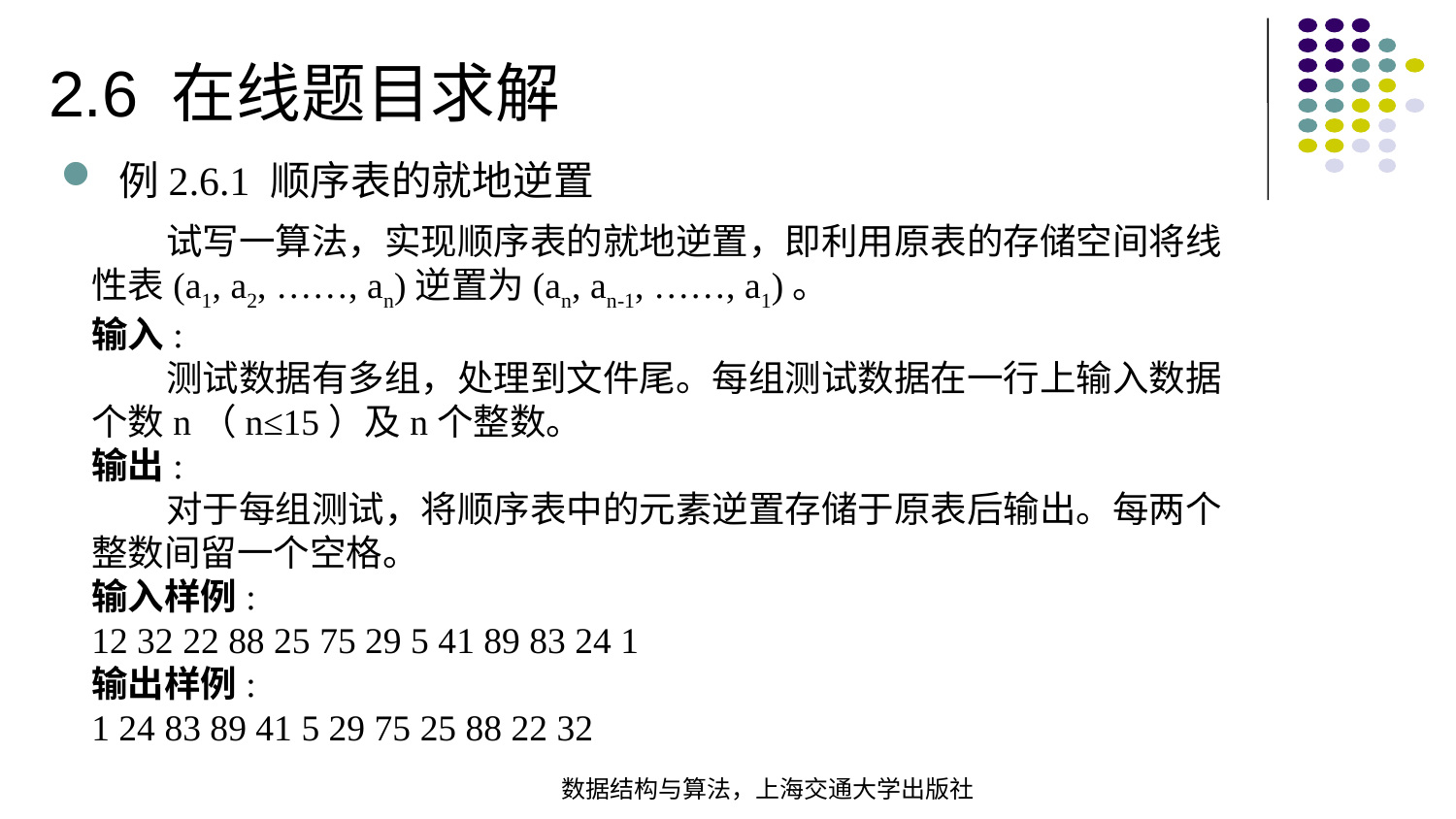

2.6 在线题目求解
例2.6.1 顺序表的就地逆置
        试写一算法，实现顺序表的就地逆置，即利用原表的存储空间将线性表(a1, a2, ……, an)逆置为(an, an-1, ……, a1)。
输入:
        测试数据有多组，处理到文件尾。每组测试数据在一行上输入数据个数n（n≤15）及n个整数。
输出:
        对于每组测试，将顺序表中的元素逆置存储于原表后输出。每两个整数间留一个空格。
输入样例:
12 32 22 88 25 75 29 5 41 89 83 24 1
输出样例:
1 24 83 89 41 5 29 75 25 88 22 32